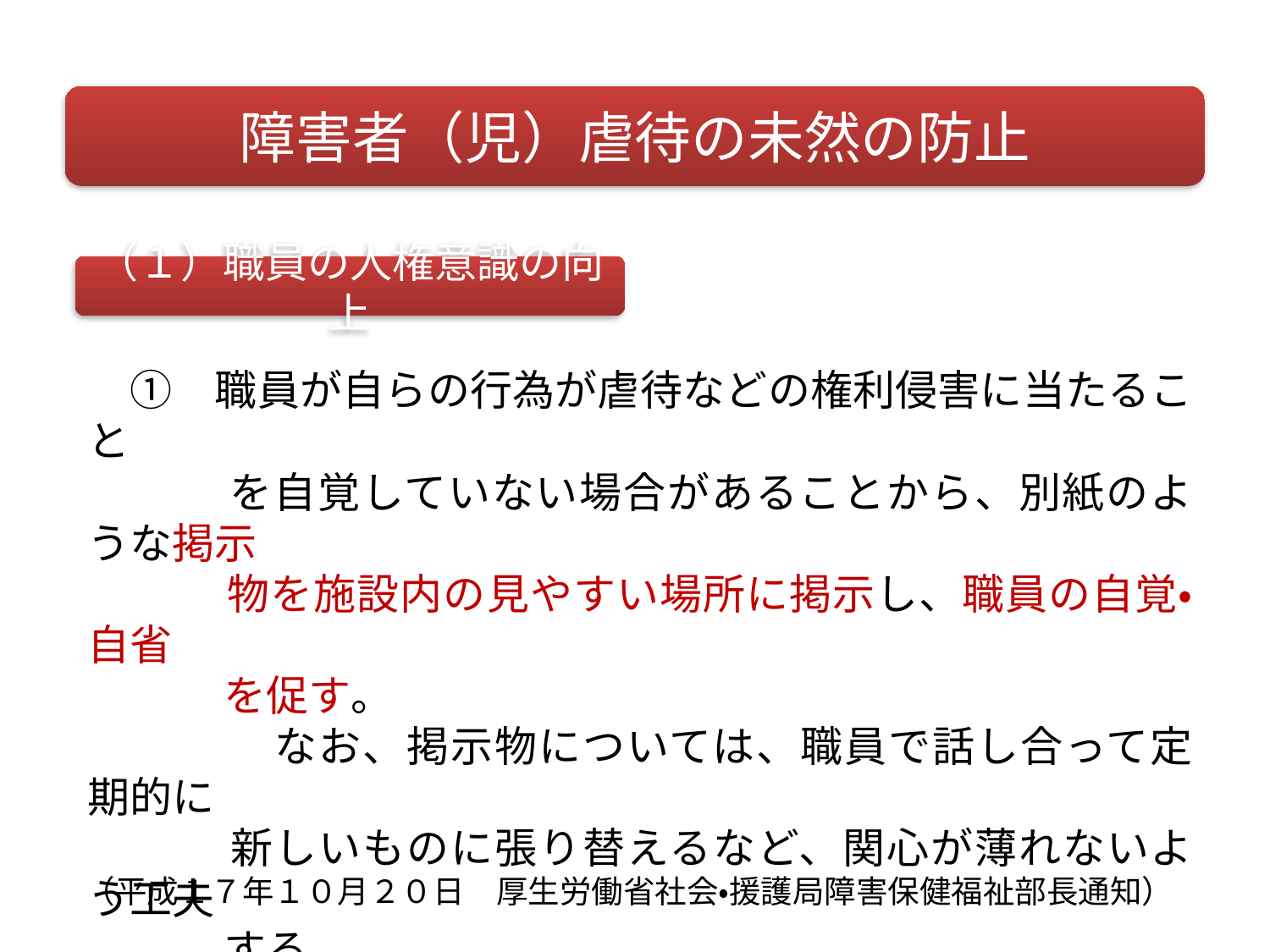

障害者（児）虐待の未然の防止
（１）職員の人権意識の向上

　①　職員が自らの行為が虐待などの権利侵害に当たること
　　　 を自覚していない場合があることから、別紙のような掲示
　　　 物を施設内の見やすい場所に掲示し、職員の自覚・自省
　　　 を促す。
　　　　 なお、掲示物については、職員で話し合って定期的に
　　　 新しいものに張り替えるなど、関心が薄れないよう工夫
　　　 する。
　②　倫理綱領、行動規範等を定め、職員に周知徹底する。
　③　普段から研修などを通して、職員の人権意識を高める。

（平成１７年１０月２０日　厚生労働省社会・援護局障害保健福祉部長通知）